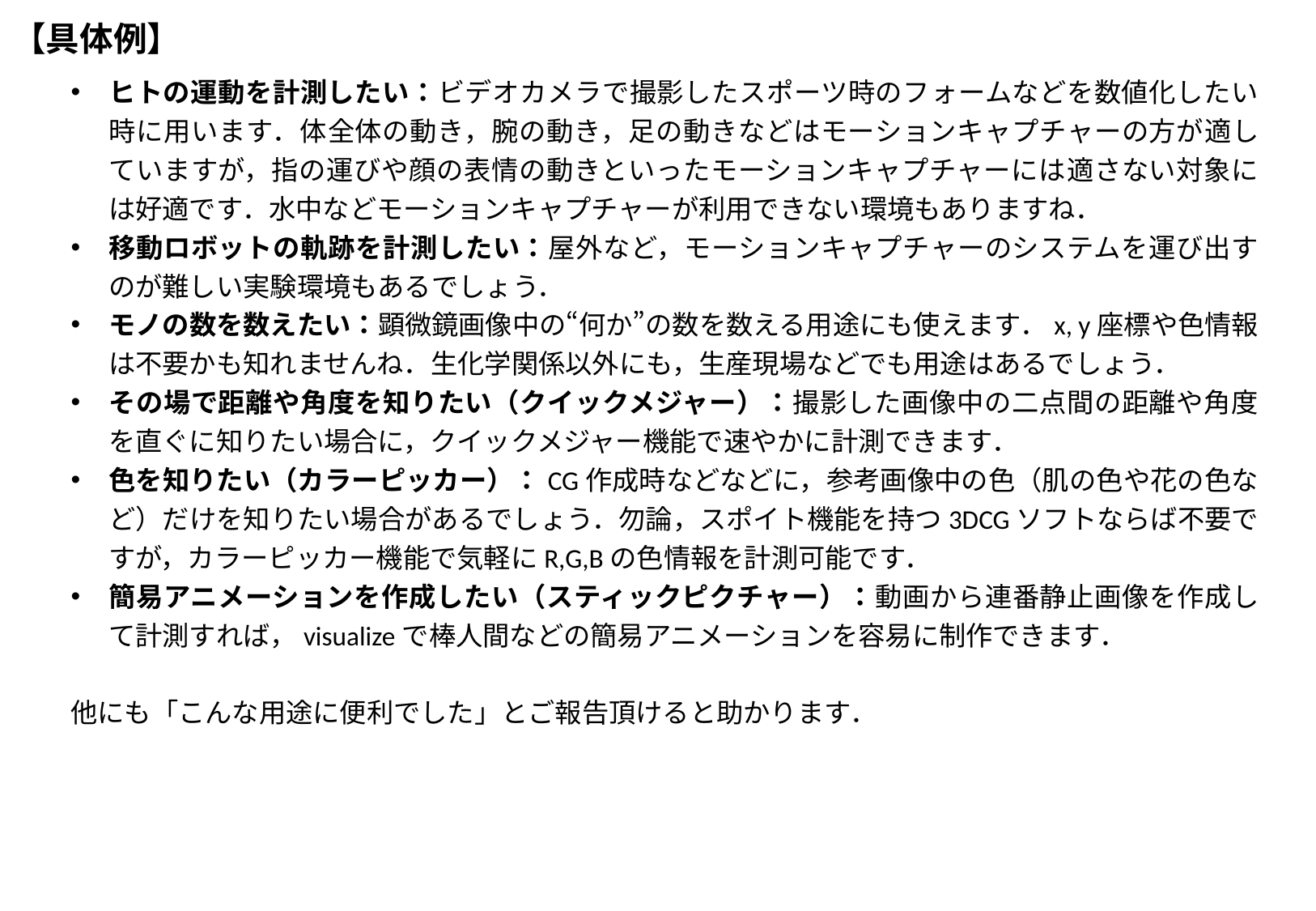

# 【具体例】
ヒトの運動を計測したい：ビデオカメラで撮影したスポーツ時のフォームなどを数値化したい時に用います．体全体の動き，腕の動き，足の動きなどはモーションキャプチャーの方が適していますが，指の運びや顔の表情の動きといったモーションキャプチャーには適さない対象には好適です．水中などモーションキャプチャーが利用できない環境もありますね．
移動ロボットの軌跡を計測したい：屋外など，モーションキャプチャーのシステムを運び出すのが難しい実験環境もあるでしょう．
モノの数を数えたい：顕微鏡画像中の“何か”の数を数える用途にも使えます．x, y座標や色情報は不要かも知れませんね．生化学関係以外にも，生産現場などでも用途はあるでしょう．
その場で距離や角度を知りたい（クイックメジャー）：撮影した画像中の二点間の距離や角度を直ぐに知りたい場合に，クイックメジャー機能で速やかに計測できます．
色を知りたい（カラーピッカー）：CG作成時などなどに，参考画像中の色（肌の色や花の色など）だけを知りたい場合があるでしょう．勿論，スポイト機能を持つ3DCGソフトならば不要ですが，カラーピッカー機能で気軽にR,G,Bの色情報を計測可能です．
簡易アニメーションを作成したい（スティックピクチャー）：動画から連番静止画像を作成して計測すれば，visualizeで棒人間などの簡易アニメーションを容易に制作できます．

他にも「こんな用途に便利でした」とご報告頂けると助かります．